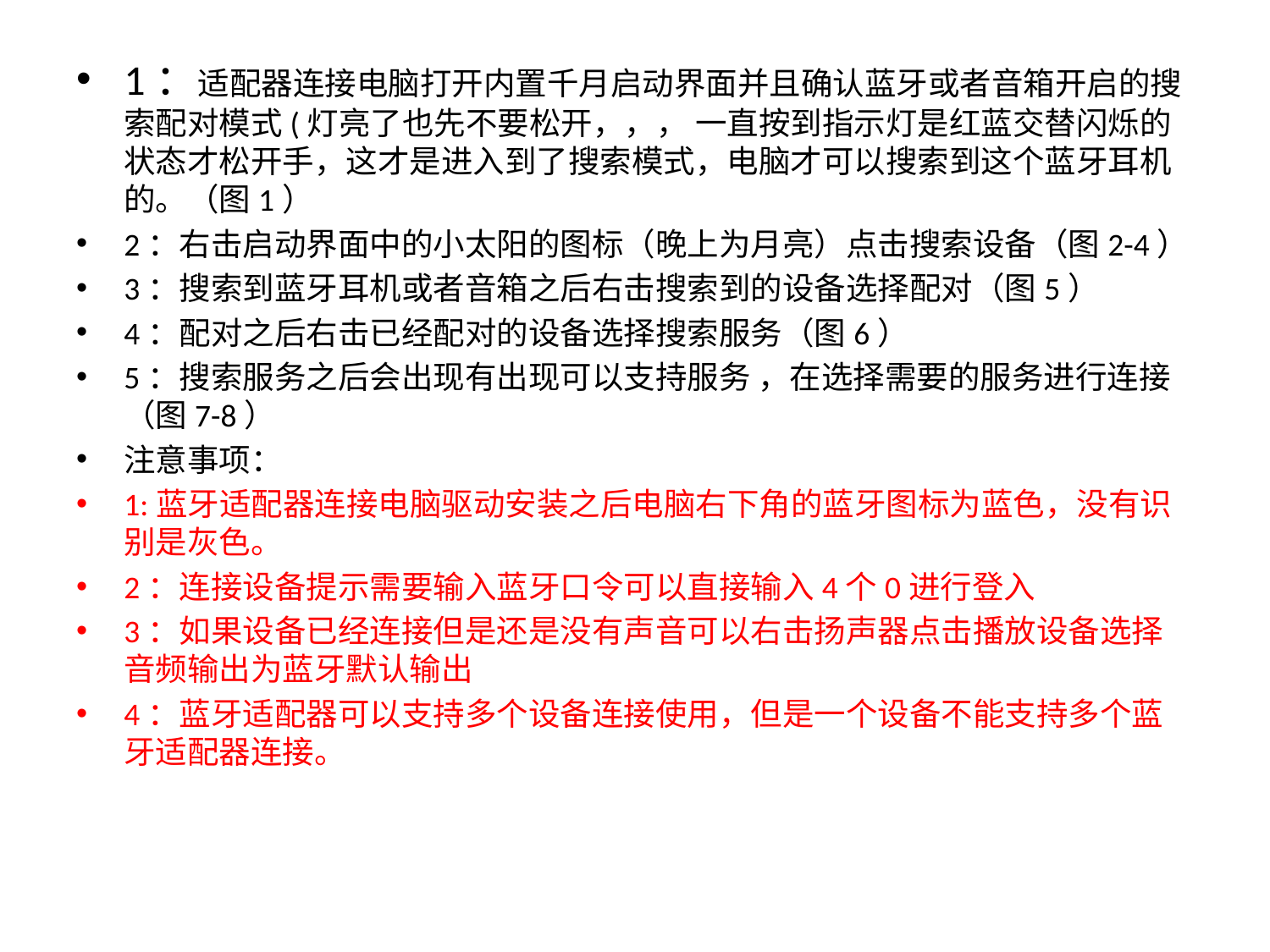

1：适配器连接电脑打开内置千月启动界面并且确认蓝牙或者音箱开启的搜索配对模式(灯亮了也先不要松开，，， 一直按到指示灯是红蓝交替闪烁的状态才松开手，这才是进入到了搜索模式，电脑才可以搜索到这个蓝牙耳机的。（图1）
2：右击启动界面中的小太阳的图标（晚上为月亮）点击搜索设备（图2-4）
3：搜索到蓝牙耳机或者音箱之后右击搜索到的设备选择配对（图5）
4：配对之后右击已经配对的设备选择搜索服务（图6）
5：搜索服务之后会出现有出现可以支持服务 ，在选择需要的服务进行连接（图7-8）
注意事项：
1:蓝牙适配器连接电脑驱动安装之后电脑右下角的蓝牙图标为蓝色，没有识别是灰色。
2：连接设备提示需要输入蓝牙口令可以直接输入4个0进行登入
3：如果设备已经连接但是还是没有声音可以右击扬声器点击播放设备选择音频输出为蓝牙默认输出
4：蓝牙适配器可以支持多个设备连接使用，但是一个设备不能支持多个蓝牙适配器连接。